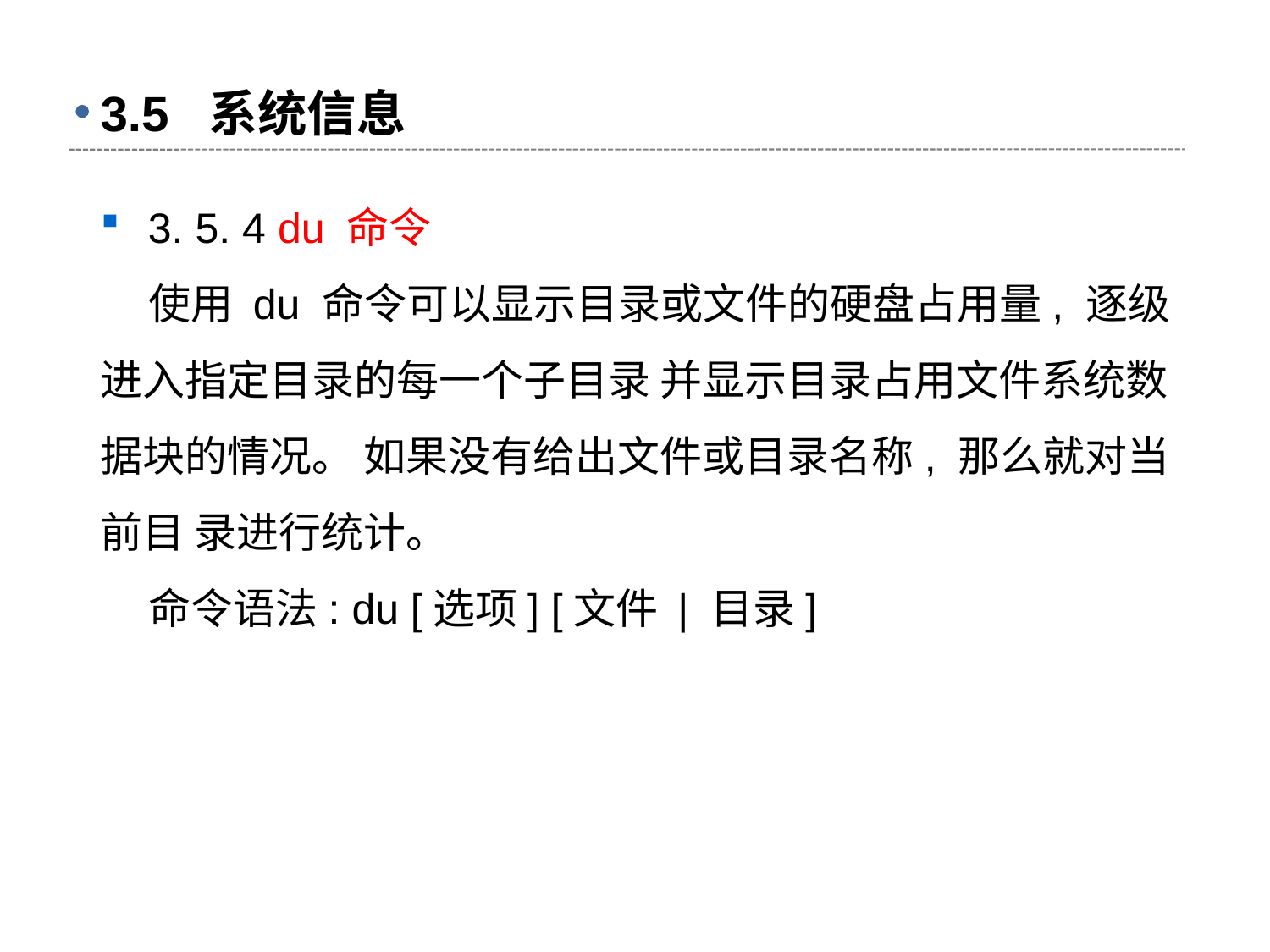

# 3.5  系统信息
3. 5. 4 du 命令
    使用 du 命令可以显示目录或文件的硬盘占用量, 逐级进入指定目录的每一个子目录 并显示目录占用文件系统数据块的情况。 如果没有给出文件或目录名称, 那么就对当前目 录进行统计。
    命令语法: du [选项] [文件 | 目录]